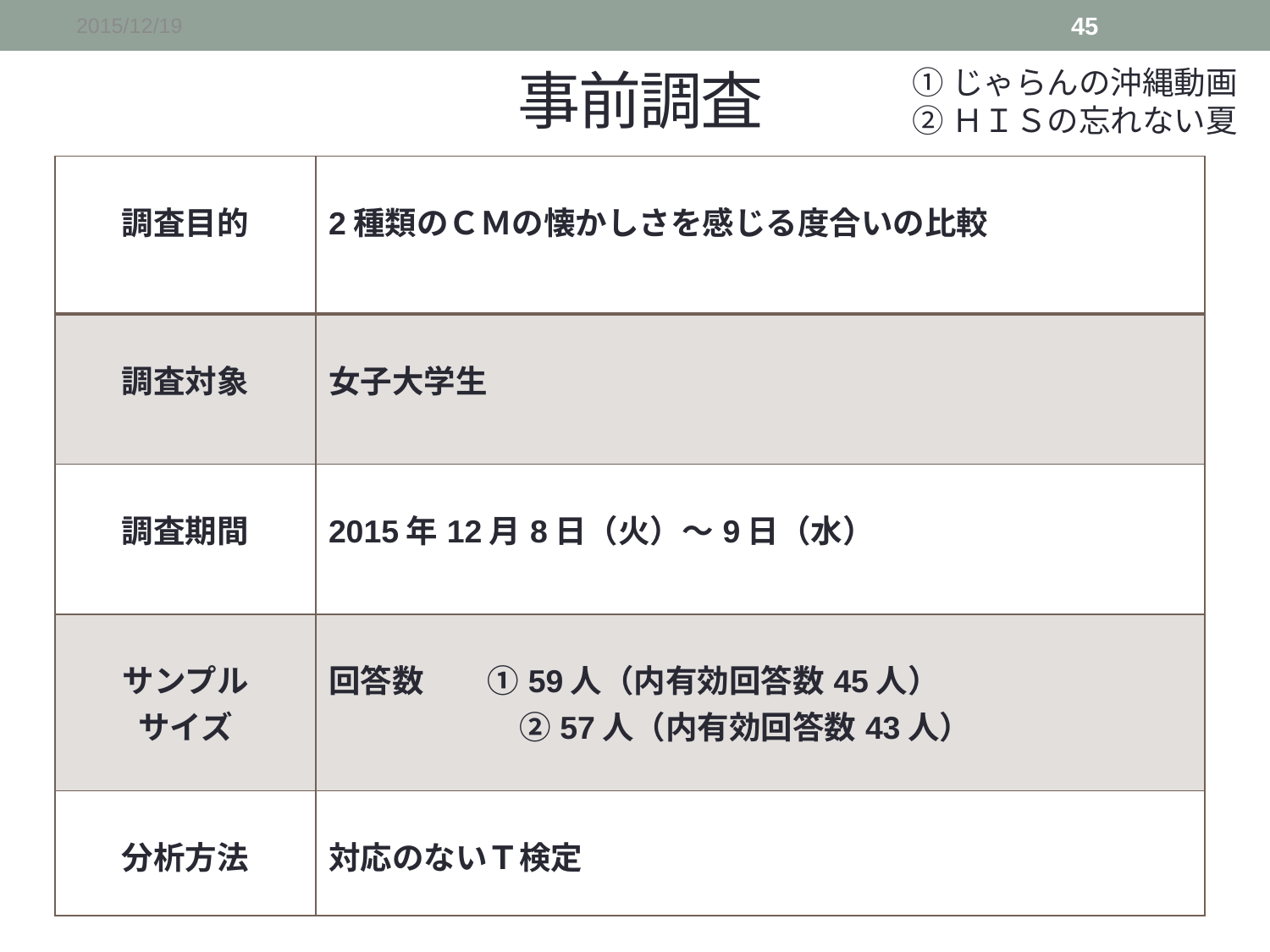

2015/12/19
45
# 事前調査
①じゃらんの沖縄動画
②ＨＩＳの忘れない夏
| 調査目的 | 2種類のＣＭの懐かしさを感じる度合いの比較 |
| --- | --- |
| 調査対象 | 女子大学生 |
| 調査期間 | 2015年12月8日（火）～9日（水） |
| サンプル サイズ | 回答数　　①59人（内有効回答数45人） 　　　　　　②57人（内有効回答数43人） |
| 分析方法 | 対応のないＴ検定 |